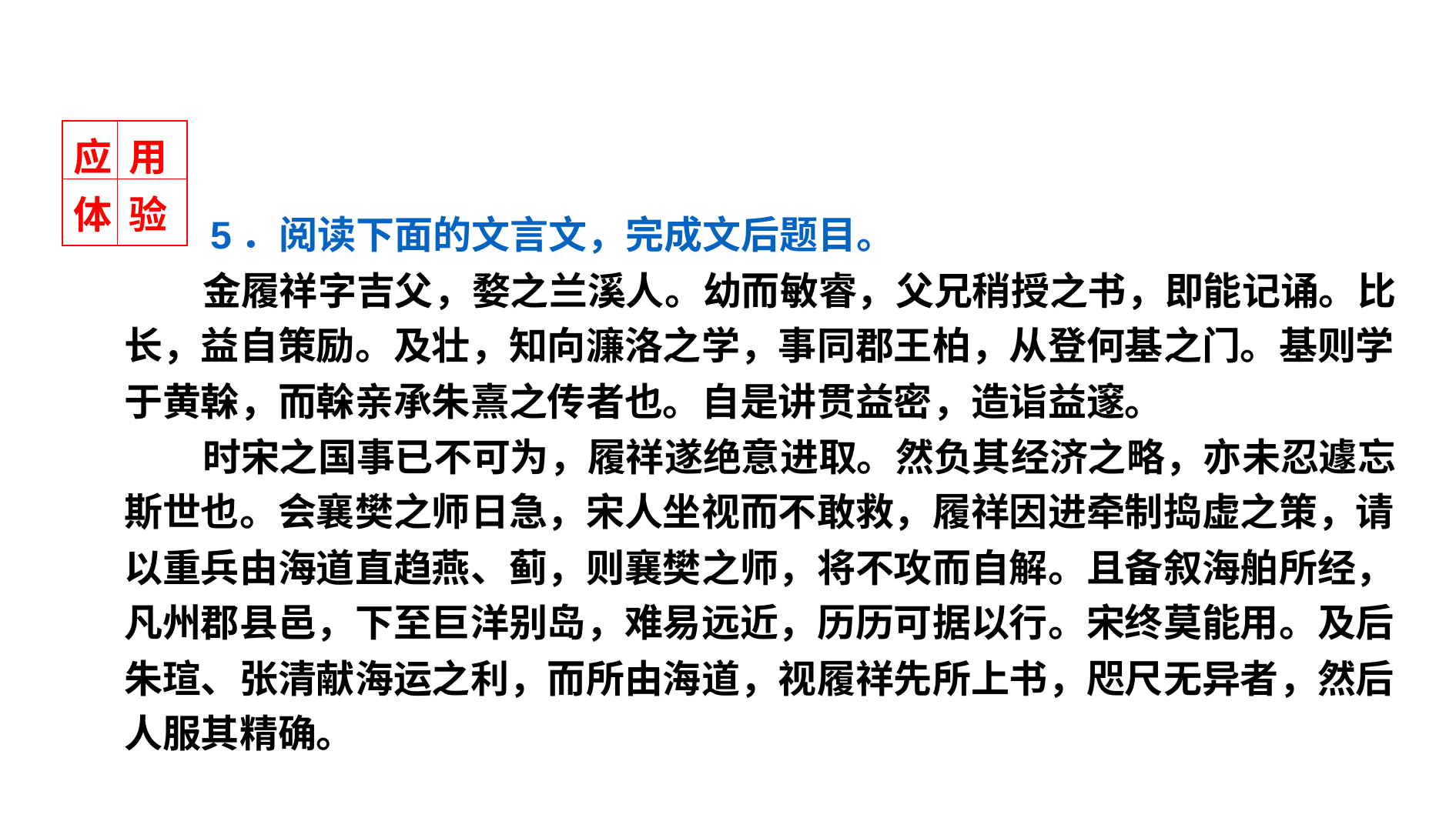

| 应 | 用 |
| --- | --- |
| 体 | 验 |
        5．阅读下面的文言文，完成文后题目。
        金履祥字吉父，婺之兰溪人。幼而敏睿，父兄稍授之书，即能记诵。比长，益自策励。及壮，知向濂洛之学，事同郡王柏，从登何基之门。基则学于黄榦，而榦亲承朱熹之传者也。自是讲贯益密，造诣益邃。
        时宋之国事已不可为，履祥遂绝意进取。然负其经济之略，亦未忍遽忘斯世也。会襄樊之师日急，宋人坐视而不敢救，履祥因进牵制捣虚之策，请以重兵由海道直趋燕、蓟，则襄樊之师，将不攻而自解。且备叙海舶所经，凡州郡县邑，下至巨洋别岛，难易远近，历历可据以行。宋终莫能用。及后朱瑄、张清献海运之利，而所由海道，视履祥先所上书，咫尺无异者，然后人服其精确。